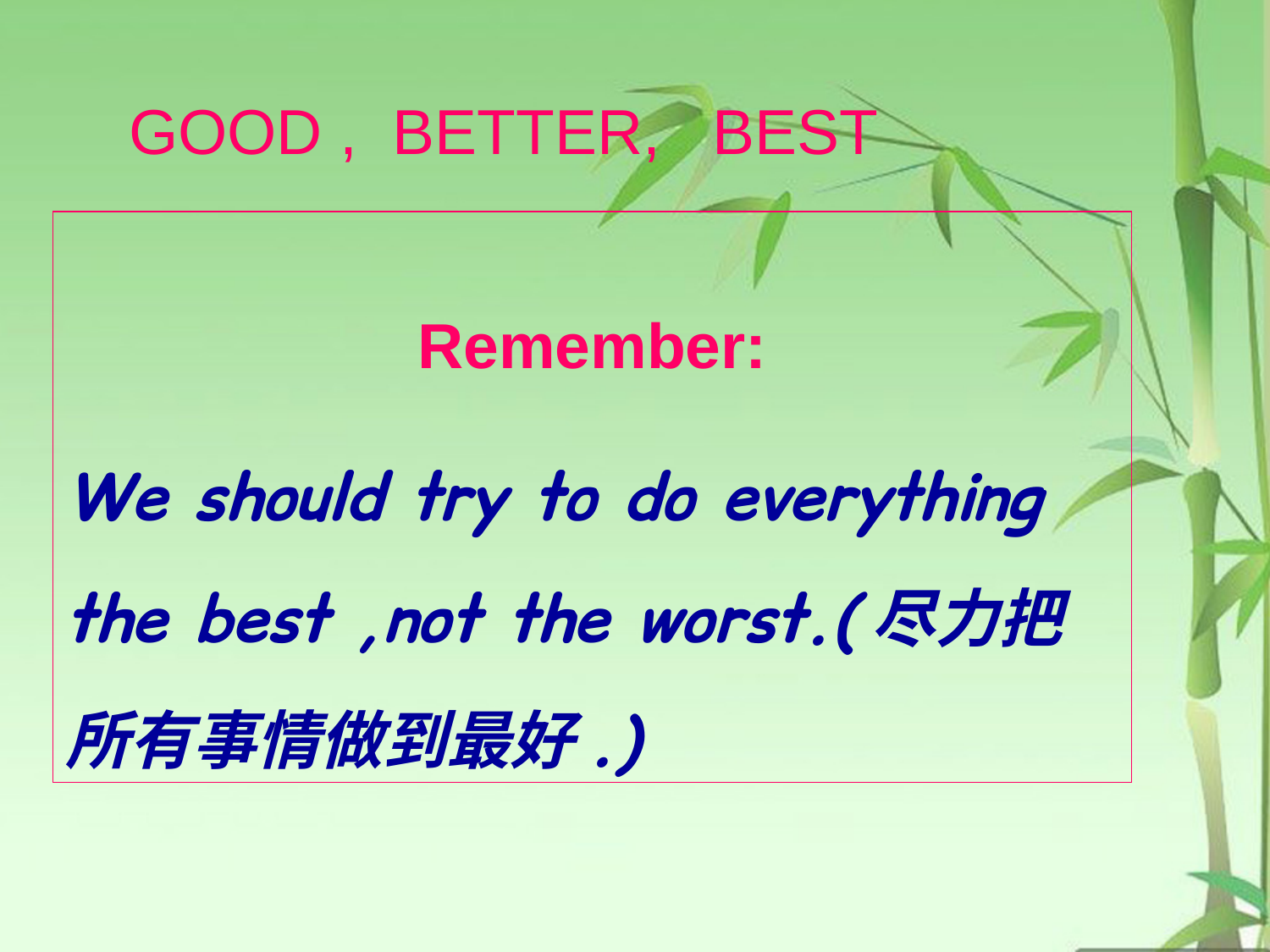

GOOD ,  BETTER,   BEST

Remember:
We should try to do everything the best ,not the worst.(尽力把所有事情做到最好.)